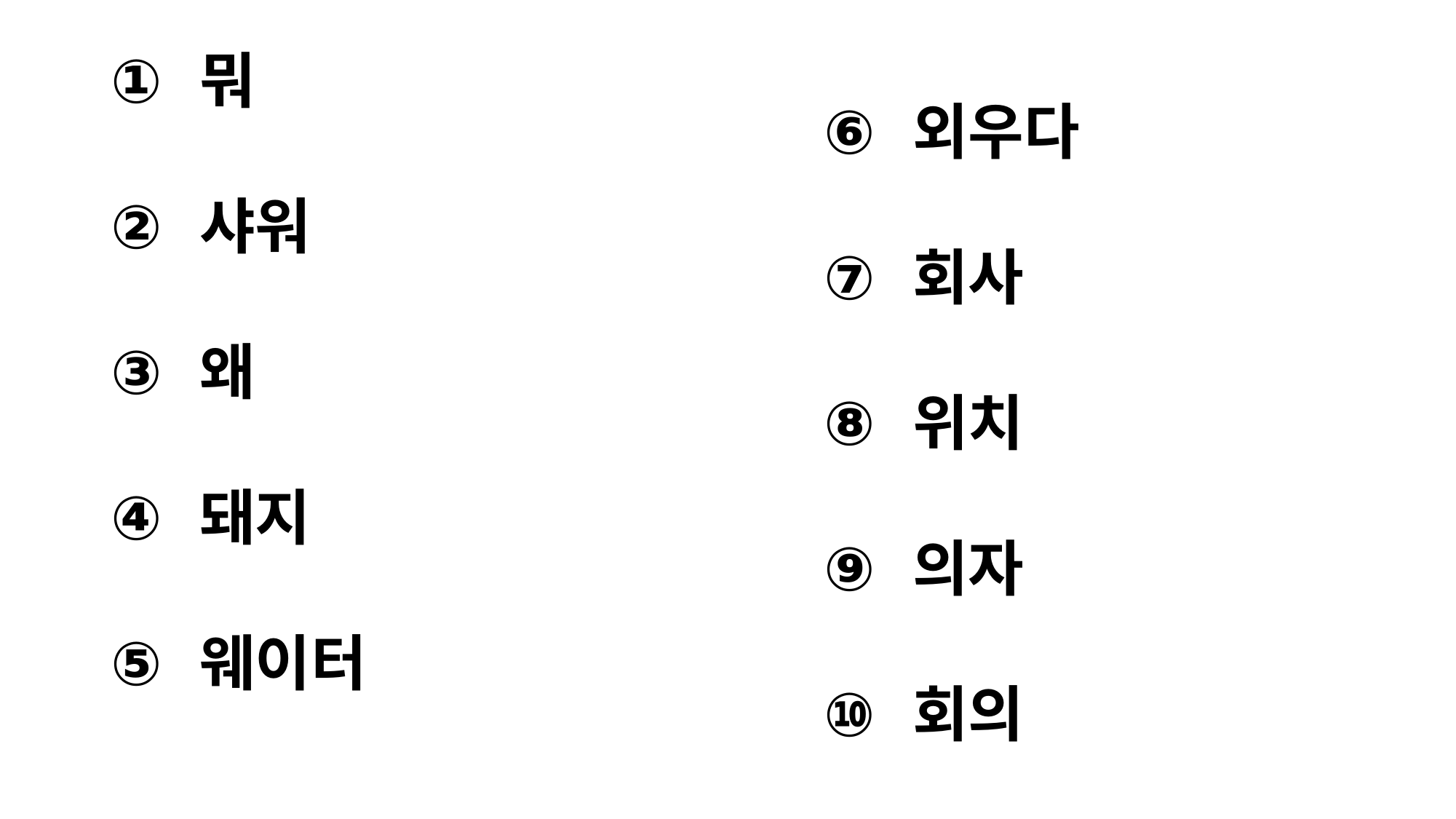

#
뭐
샤워
왜
돼지
웨이터
외우다
회사
위치
의자
회의